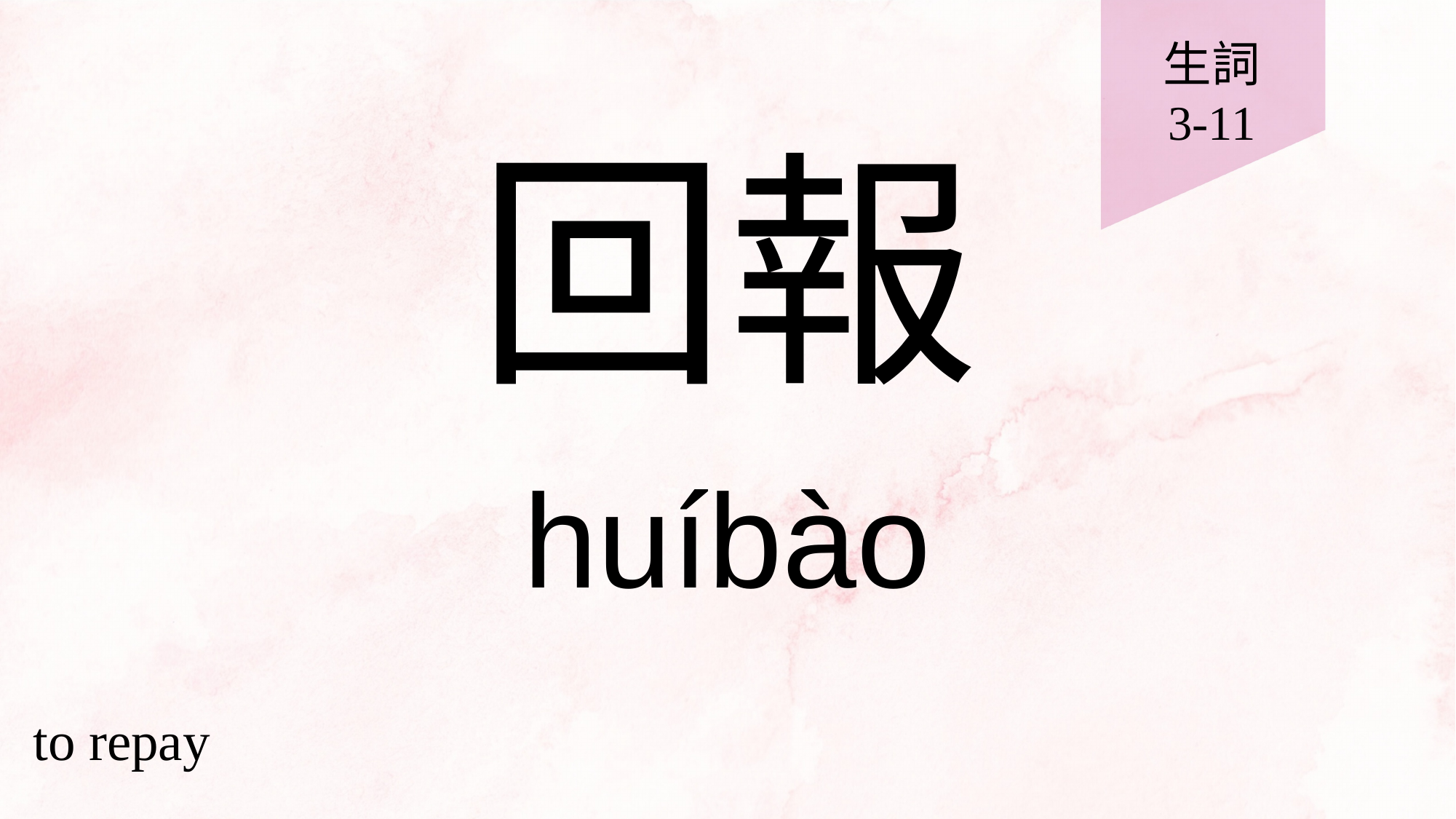

生詞
3-11
# 回報
huíbào
to repay